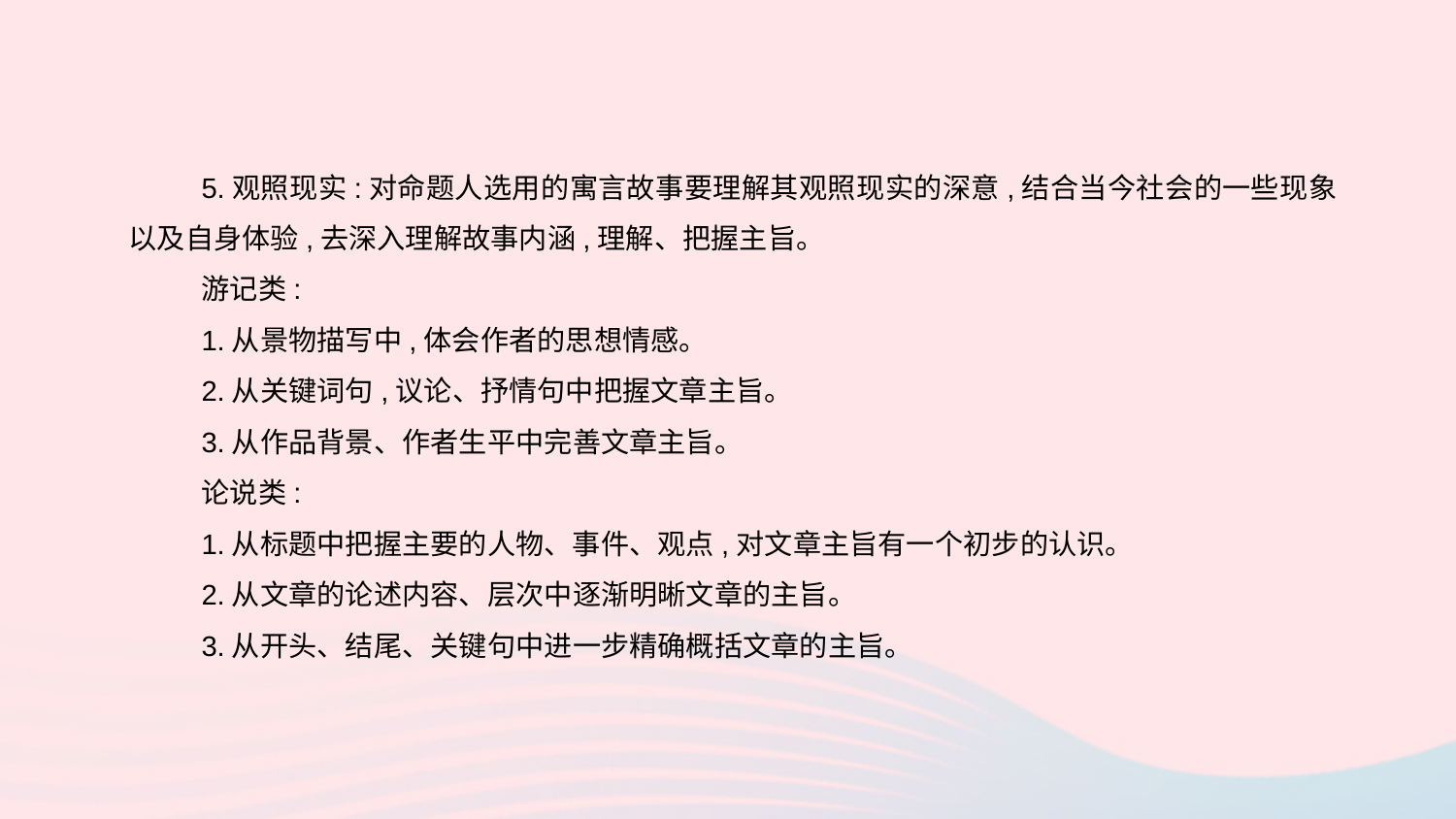

5.观照现实:对命题人选用的寓言故事要理解其观照现实的深意,结合当今社会的一些现象以及自身体验,去深入理解故事内涵,理解、把握主旨。
游记类:
1.从景物描写中,体会作者的思想情感。
2.从关键词句,议论、抒情句中把握文章主旨。
3.从作品背景、作者生平中完善文章主旨。
论说类:
1.从标题中把握主要的人物、事件、观点,对文章主旨有一个初步的认识。
2.从文章的论述内容、层次中逐渐明晰文章的主旨。
3.从开头、结尾、关键句中进一步精确概括文章的主旨。